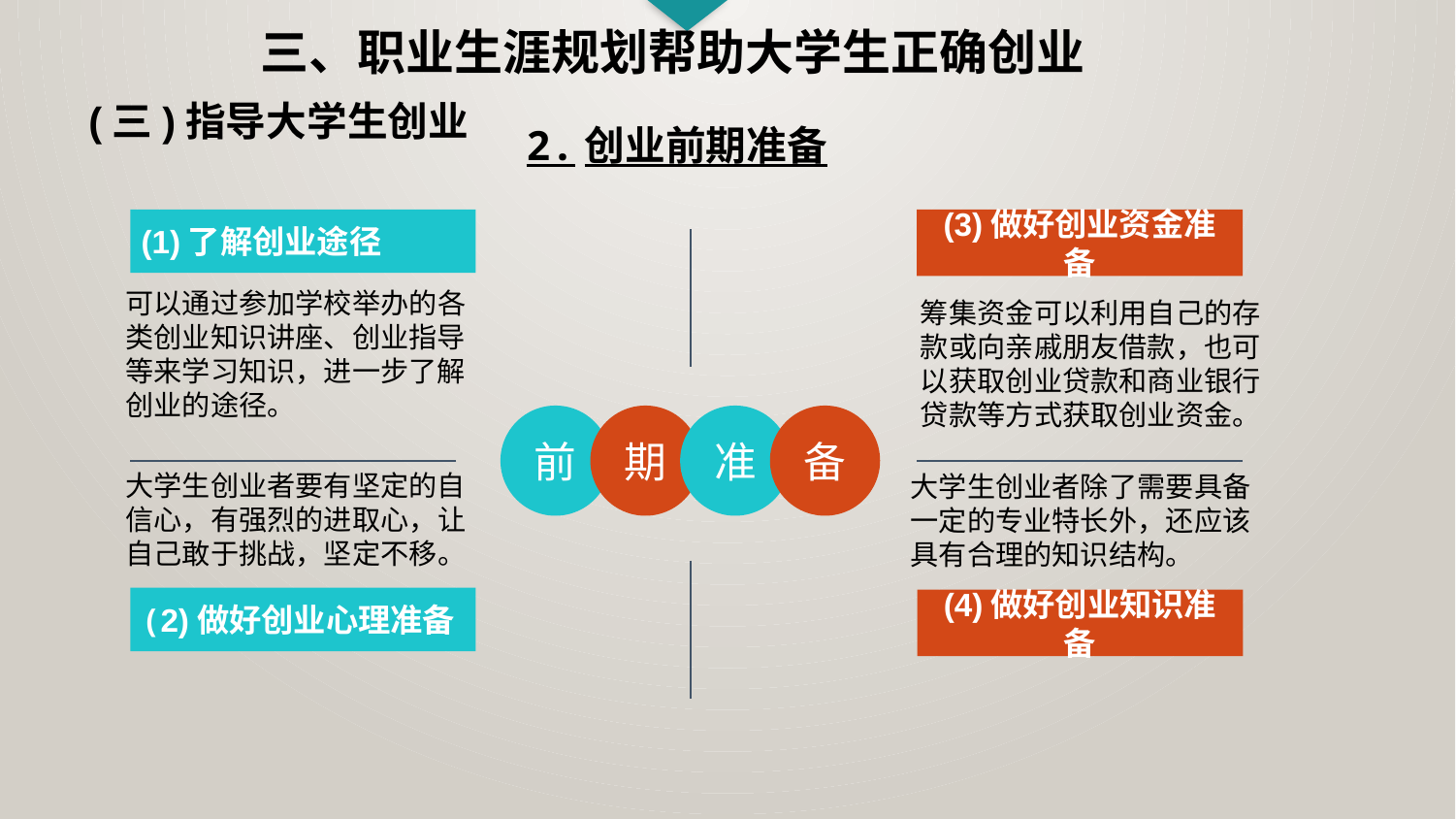

三、职业生涯规划帮助大学生正确创业
(三)指导大学生创业
2.创业前期准备
(1)了解创业途径
(3)做好创业资金准备
可以通过参加学校举办的各类创业知识讲座、创业指导等来学习知识，进一步了解创业的途径。
筹集资金可以利用自己的存款或向亲戚朋友借款，也可以获取创业贷款和商业银行贷款等方式获取创业资金。
前
期
准
备
大学生创业者要有坚定的自信心，有强烈的进取心，让自己敢于挑战，坚定不移。
大学生创业者除了需要具备一定的专业特长外，还应该具有合理的知识结构。
(2)做好创业心理准备
(4)做好创业知识准备